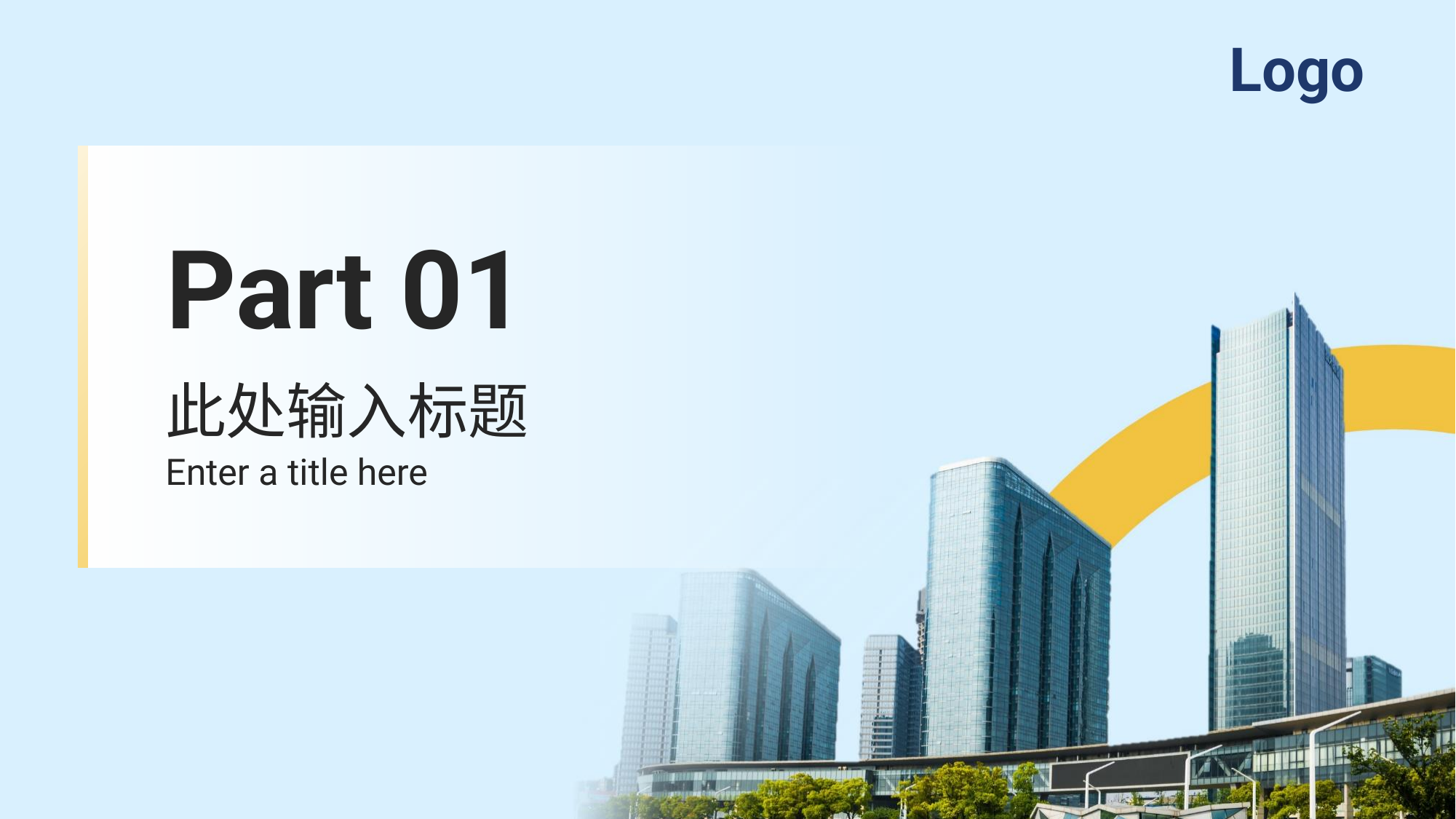

Logo
Part 01
此处输入标题
Enter a title here